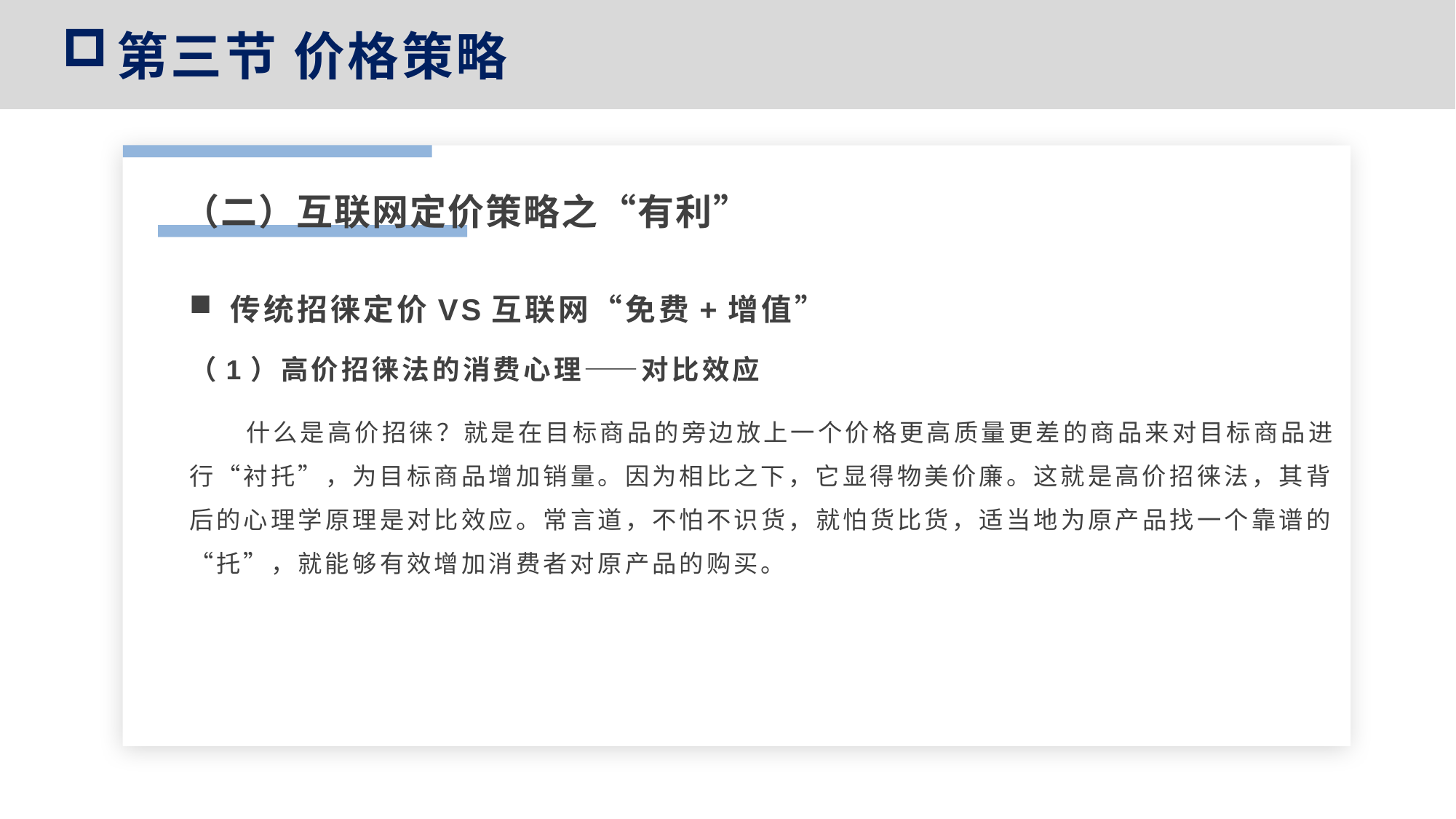

第三节 价格策略

（二）互联网定价策略之“有利”
传统招徕定价VS互联网“免费+增值”
（1）高价招徕法的消费心理——对比效应
      什么是高价招徕？就是在目标商品的旁边放上一个价格更高质量更差的商品来对目标商品进行“衬托”，为目标商品增加销量。因为相比之下，它显得物美价廉。这就是高价招徕法，其背后的心理学原理是对比效应。常言道，不怕不识货，就怕货比货，适当地为原产品找一个靠谱的“托”，就能够有效增加消费者对原产品的购买。